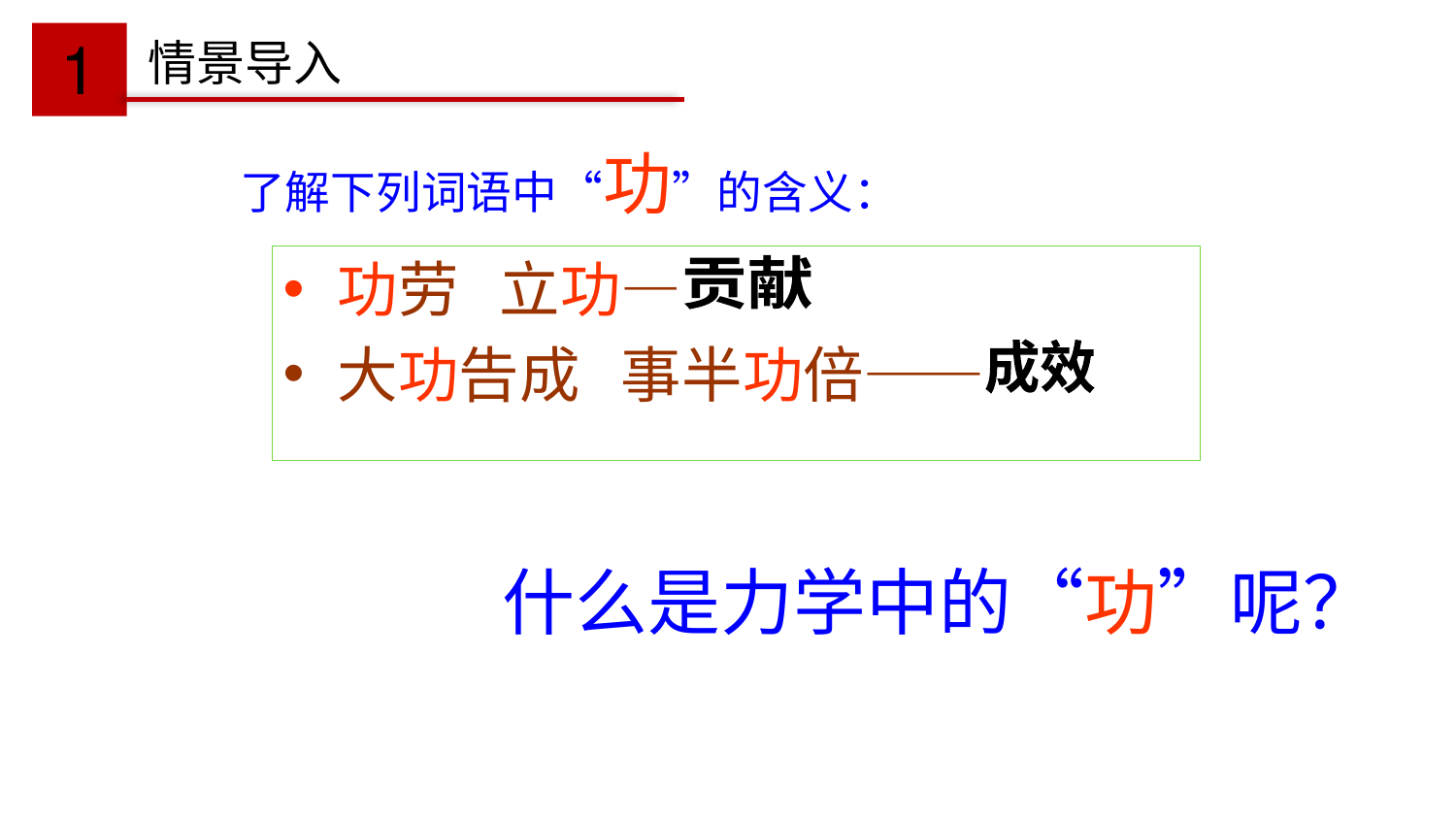

1
情景导入
# 了解下列词语中“功”的含义：
功劳   立功—
大功告成   事半功倍——

贡献
成效
什么是力学中的“功”呢？